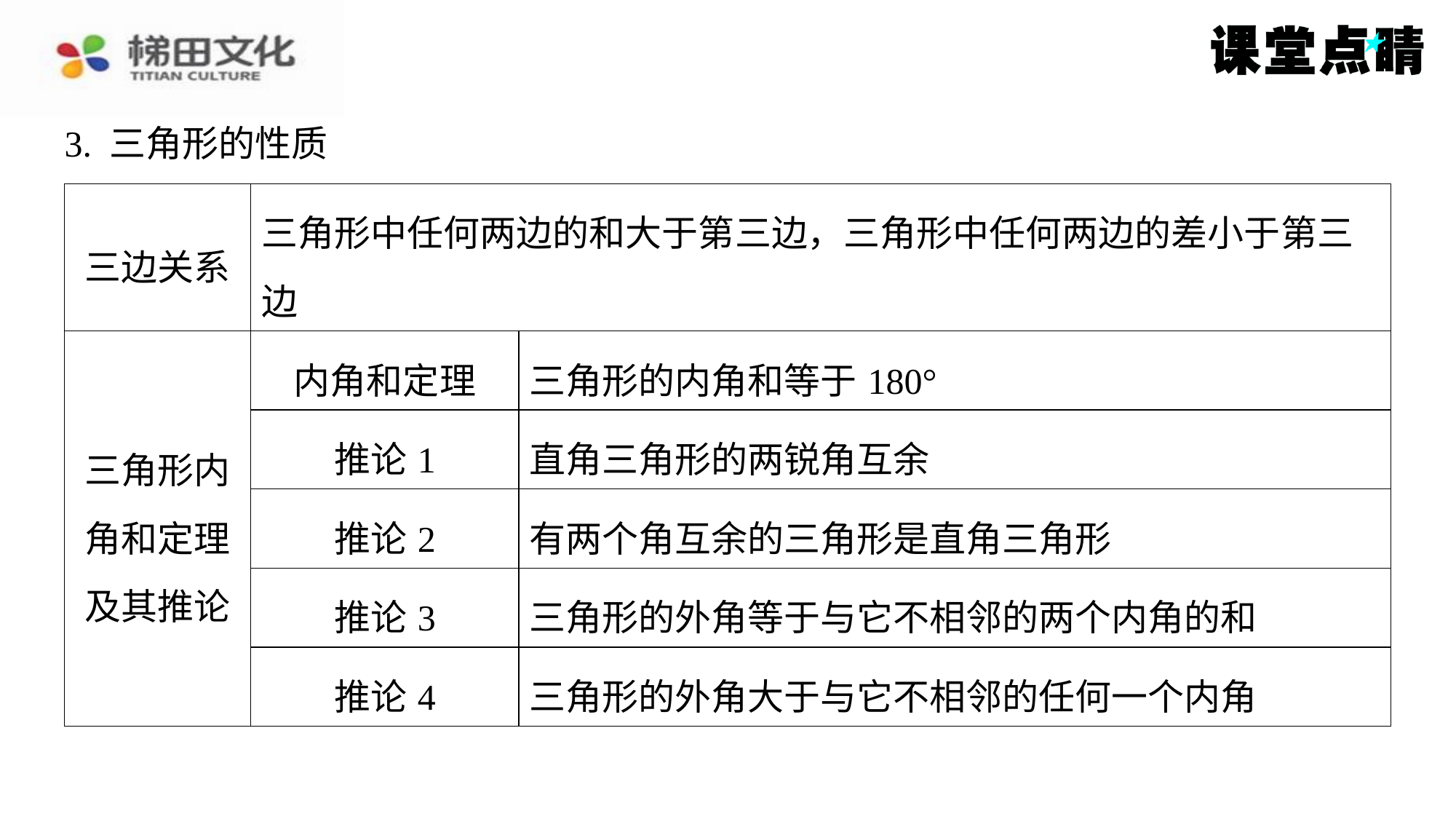

3. 三角形的性质
| 三边关系 | 三角形中任何两边的和大于第三边，三角形中任何两边的差小于第三 边 |  |
| --- | --- | --- |
| 三角形内 角和定理 及其推论 | 内角和定理 | 三角形的内角和等于180° |
|  | 推论1 | 直角三角形的两锐角互余 |
|  | 推论2 | 有两个角互余的三角形是直角三角形 |
|  | 推论3 | 三角形的外角等于与它不相邻的两个内角的和 |
|  | 推论4 | 三角形的外角大于与它不相邻的任何一个内角 |